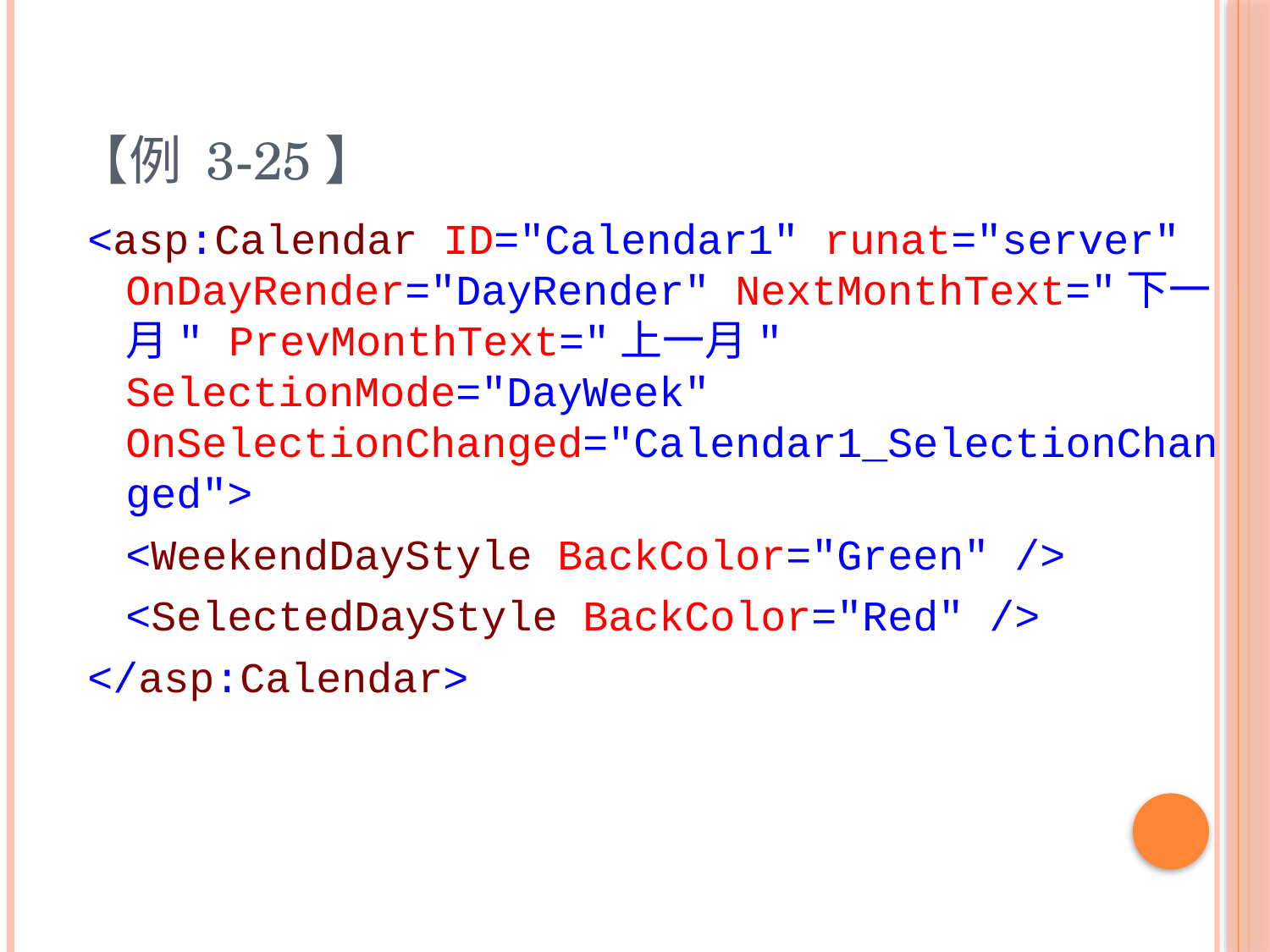

# 【例 3‑25】
<asp:Calendar ID="Calendar1" runat="server" OnDayRender="DayRender" NextMonthText="下一月" PrevMonthText="上一月" SelectionMode="DayWeek" OnSelectionChanged="Calendar1_SelectionChanged">
	<WeekendDayStyle BackColor="Green" />
	<SelectedDayStyle BackColor="Red" />
</asp:Calendar>
72